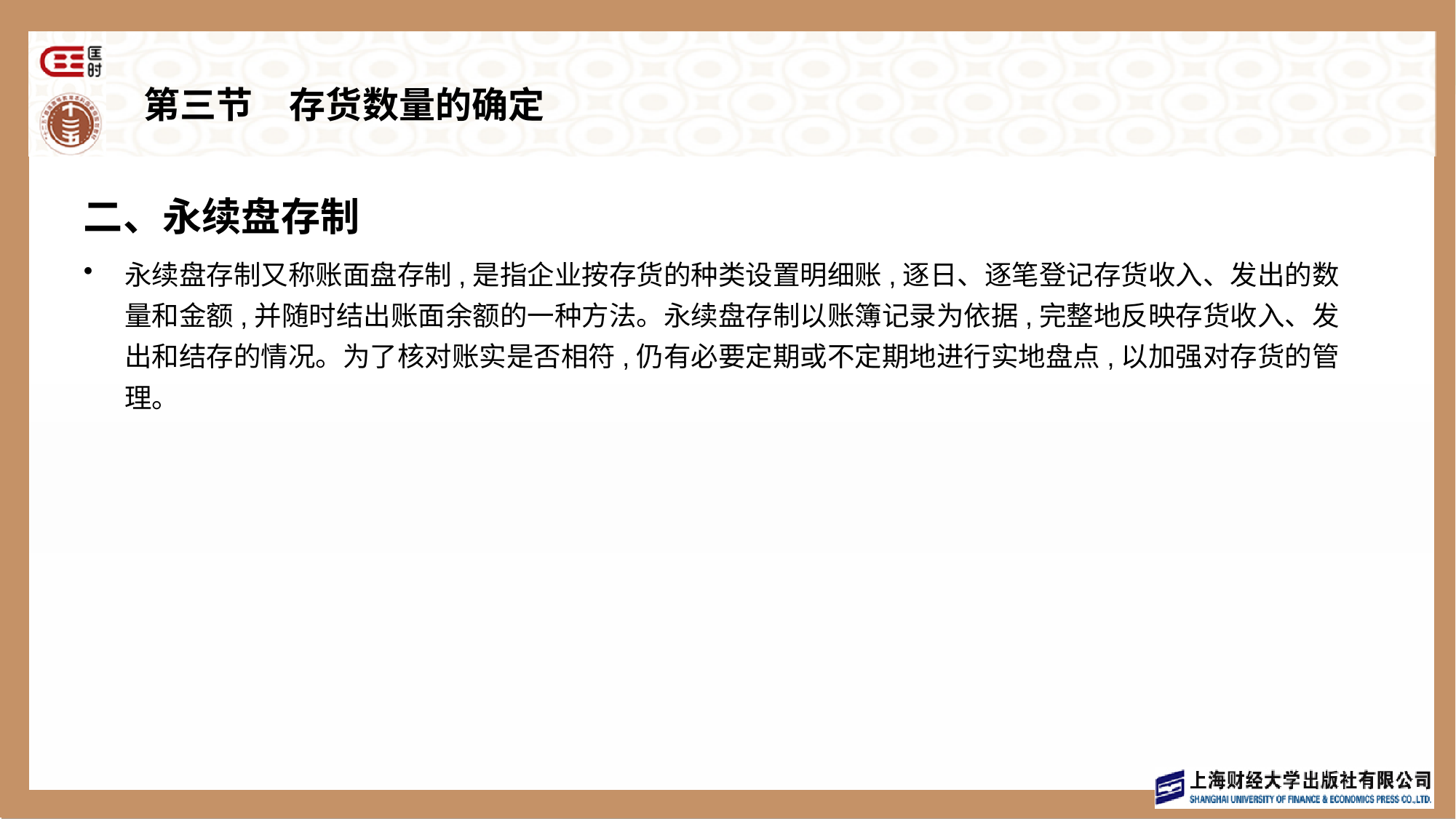

# 第三节　存货数量的确定
二、永续盘存制
永续盘存制又称账面盘存制,是指企业按存货的种类设置明细账,逐日、逐笔登记存货收入、发出的数量和金额,并随时结出账面余额的一种方法。永续盘存制以账簿记录为依据,完整地反映存货收入、发出和结存的情况。为了核对账实是否相符,仍有必要定期或不定期地进行实地盘点,以加强对存货的管理。